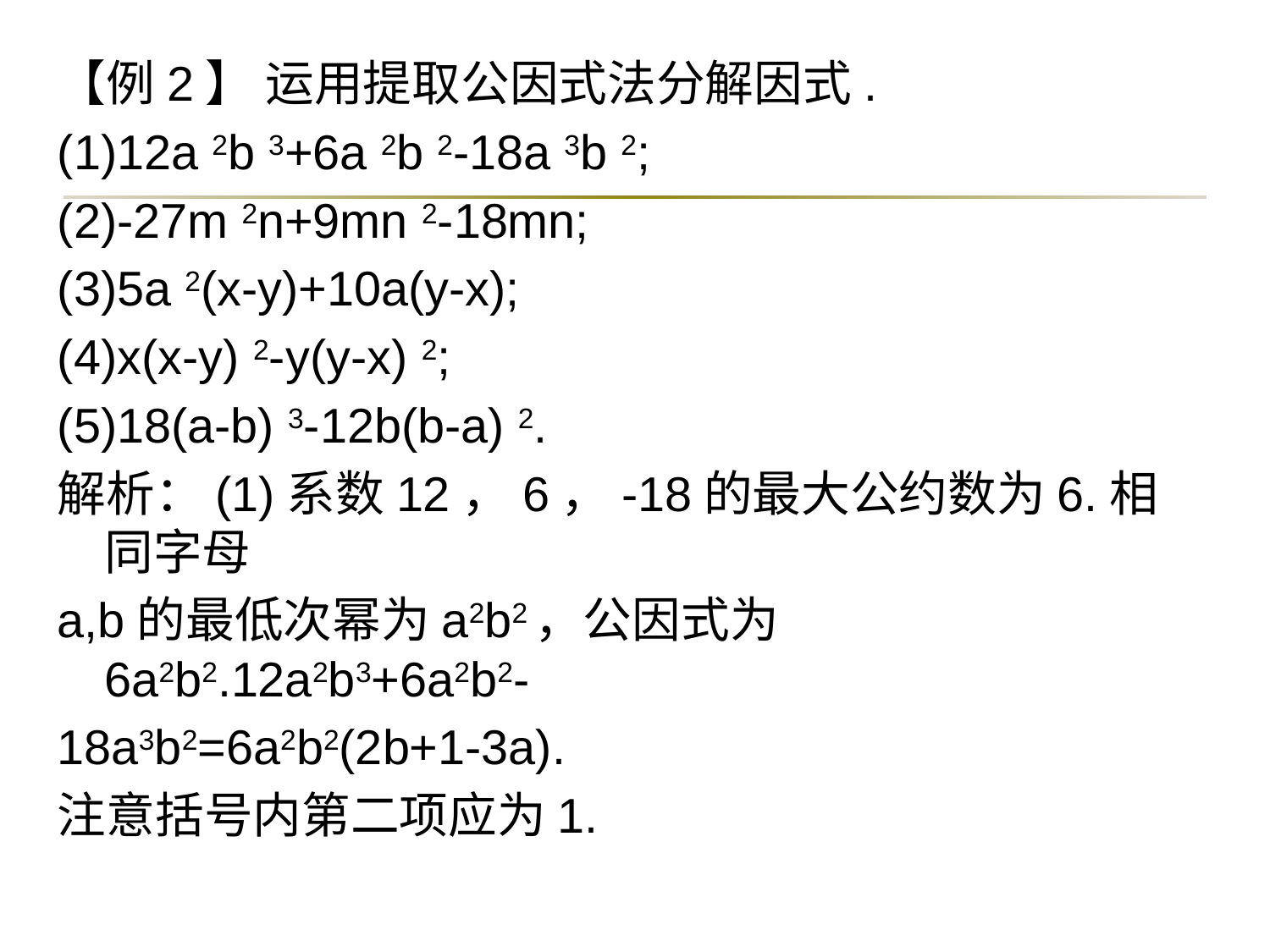

【例2】 运用提取公因式法分解因式.
(1)12a 2b 3+6a 2b 2-18a 3b 2;
(2)-27m 2n+9mn 2-18mn;
(3)5a 2(x-y)+10a(y-x);
(4)x(x-y) 2-y(y-x) 2;
(5)18(a-b) 3-12b(b-a) 2.
解析：(1)系数12，6，-18的最大公约数为6.相同字母
a,b的最低次幂为a2b2，公因式为6a2b2.12a2b3+6a2b2-
18a3b2=6a2b2(2b+1-3a).
注意括号内第二项应为1.